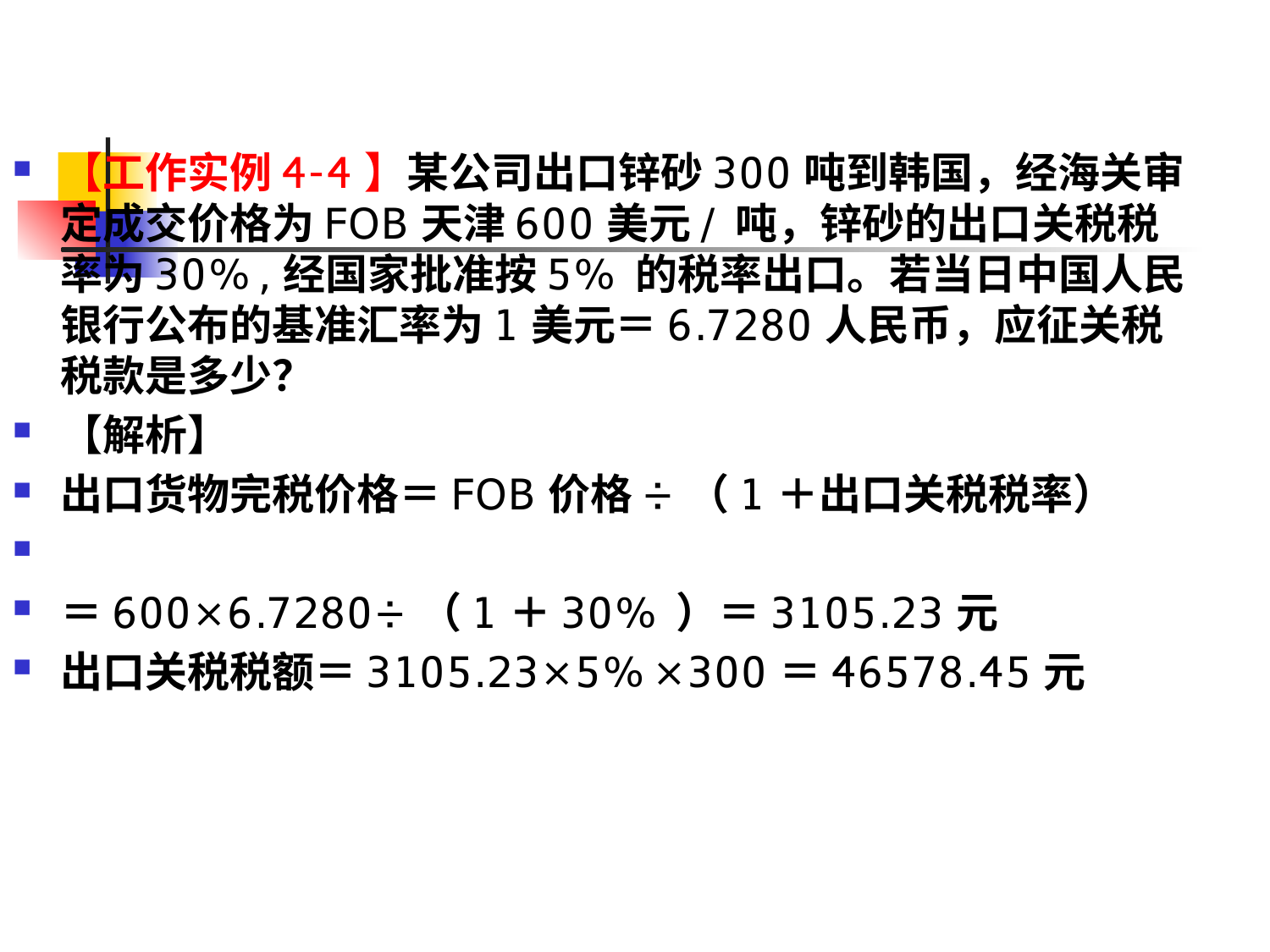

【工作实例4-4】某公司出口锌砂300吨到韩国，经海关审定成交价格为FOB天津600美元/吨，锌砂的出口关税税率为30%,经国家批准按5%的税率出口。若当日中国人民银行公布的基准汇率为1美元＝6.7280人民币，应征关税税款是多少？
【解析】
出口货物完税价格＝FOB价格÷（1＋出口关税税率）

＝600×6.7280÷（1＋30%）＝3105.23元
出口关税税额＝3105.23×5%×300＝46578.45元